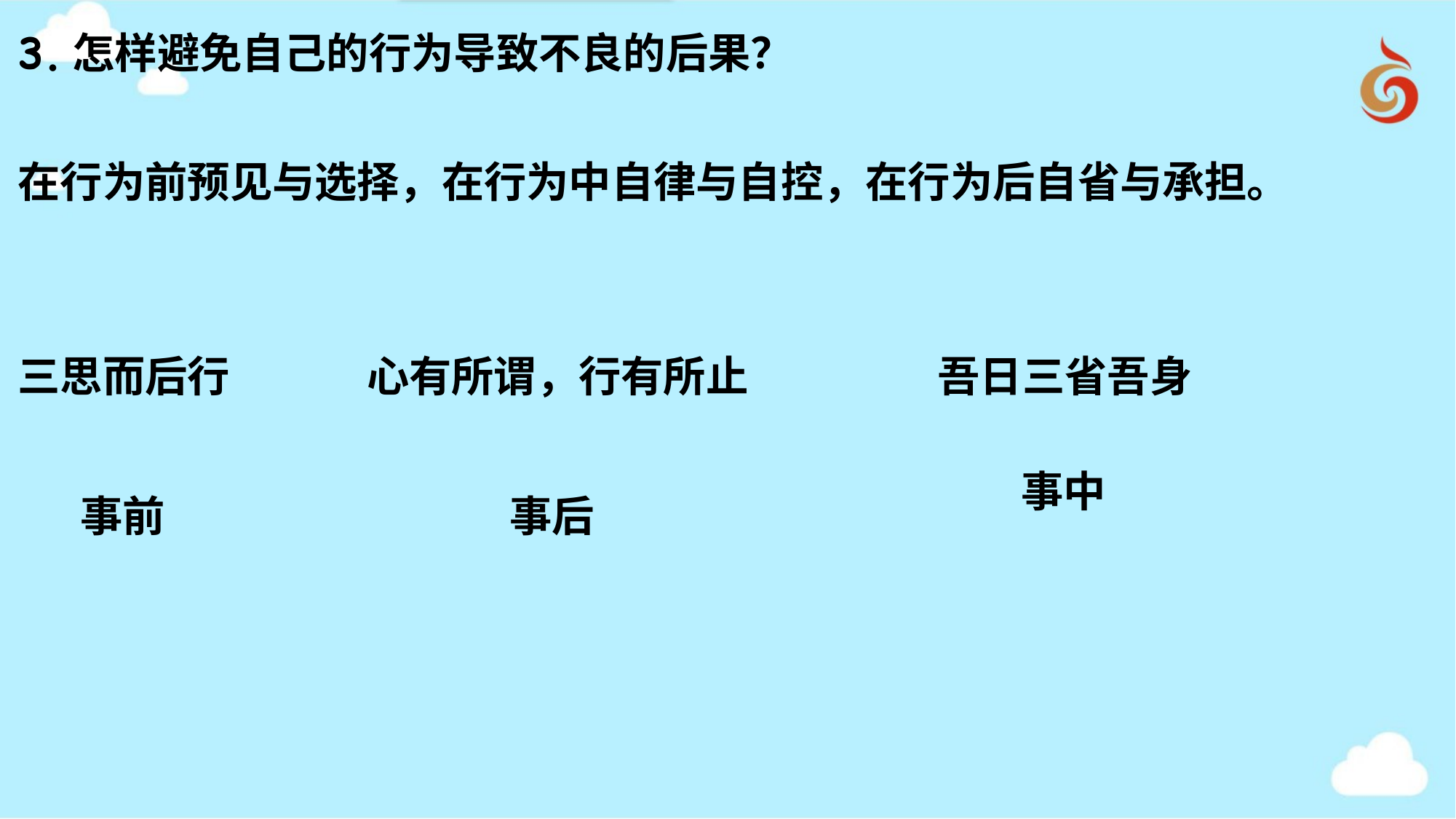

3.怎样避免自己的行为导致不良的后果？
在行为前预见与选择，在行为中自律与自控，在行为后自省与承担。
三思而后行
心有所谓，行有所止
吾日三省吾身
事中
事前
事后